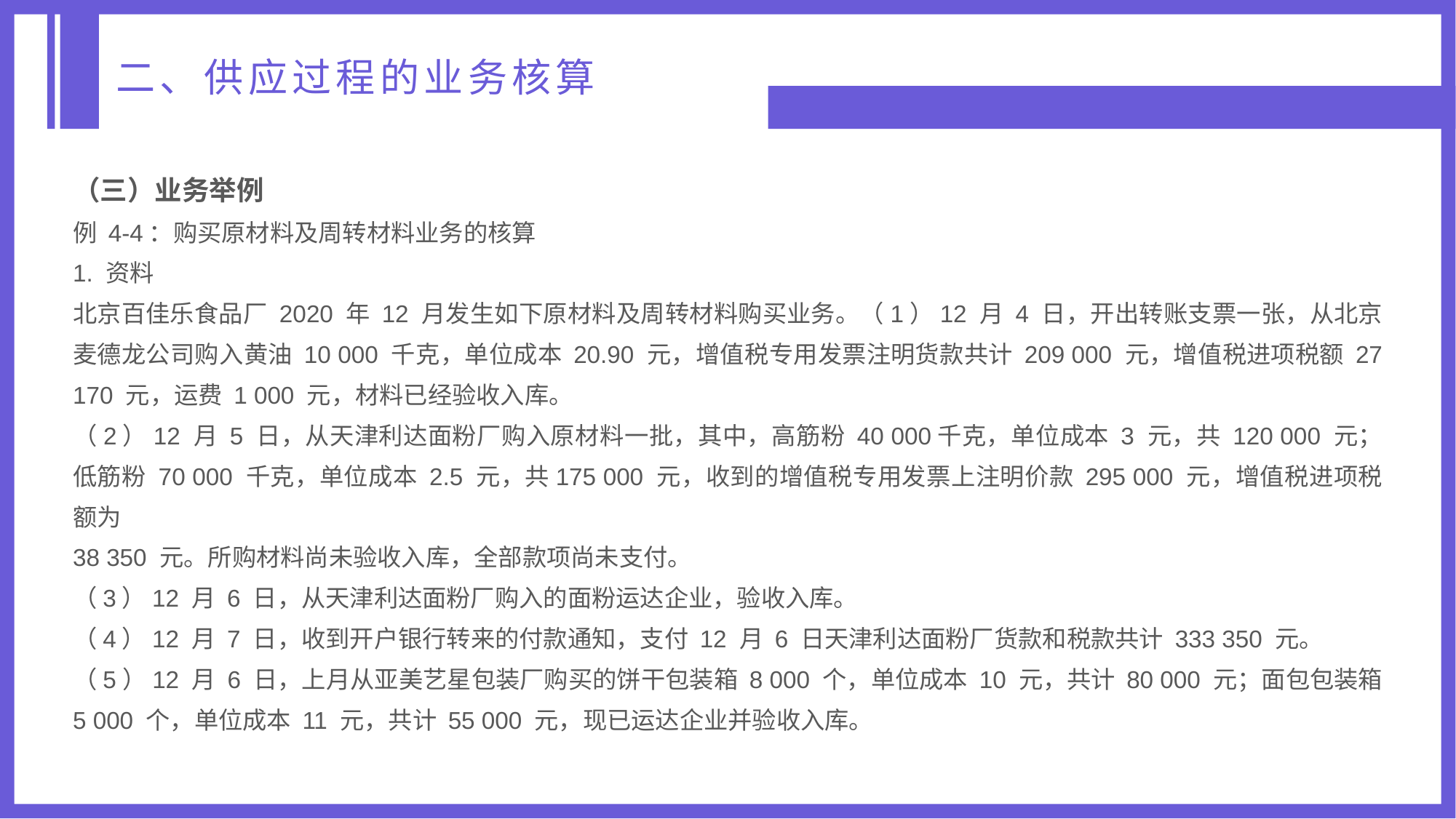

二、供应过程的业务核算
（三）业务举例
例 4-4：购买原材料及周转材料业务的核算
1. 资料
北京百佳乐食品厂 2020 年 12 月发生如下原材料及周转材料购买业务。（1）12 月 4 日，开出转账支票一张，从北京麦德龙公司购入黄油 10 000 千克，单位成本 20.90 元，增值税专用发票注明货款共计 209 000 元，增值税进项税额 27 170 元，运费 1 000 元，材料已经验收入库。
（2）12 月 5 日，从天津利达面粉厂购入原材料一批，其中，高筋粉 40 000千克，单位成本 3 元，共 120 000 元；低筋粉 70 000 千克，单位成本 2.5 元，共175 000 元，收到的增值税专用发票上注明价款 295 000 元，增值税进项税额为
38 350 元。所购材料尚未验收入库，全部款项尚未支付。
（3）12 月 6 日，从天津利达面粉厂购入的面粉运达企业，验收入库。
（4）12 月 7 日，收到开户银行转来的付款通知，支付 12 月 6 日天津利达面粉厂货款和税款共计 333 350 元。
（5）12 月 6 日，上月从亚美艺星包装厂购买的饼干包装箱 8 000 个，单位成本 10 元，共计 80 000 元；面包包装箱 5 000 个，单位成本 11 元，共计 55 000 元，现已运达企业并验收入库。